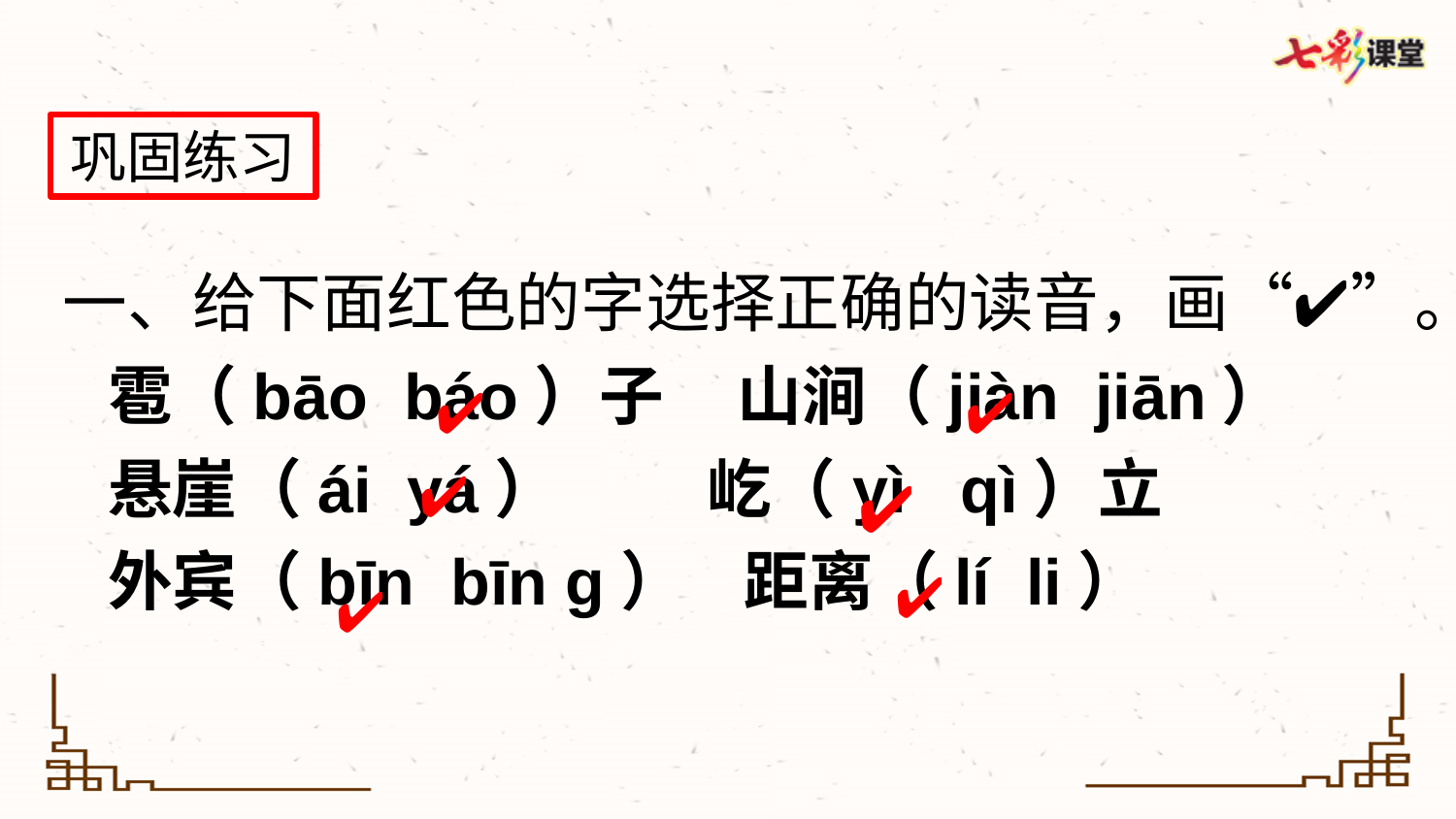

巩固练习
一、给下面红色的字选择正确的读音，画“✔”。
  雹（bāo  báo）子     山涧（jiàn  jiān）
  悬崖（ái  yá）          屹（yì   qì）立
  外宾（bīn  bīn g）    距离（lí  li）
✔
✔
✔
✔
✔
✔